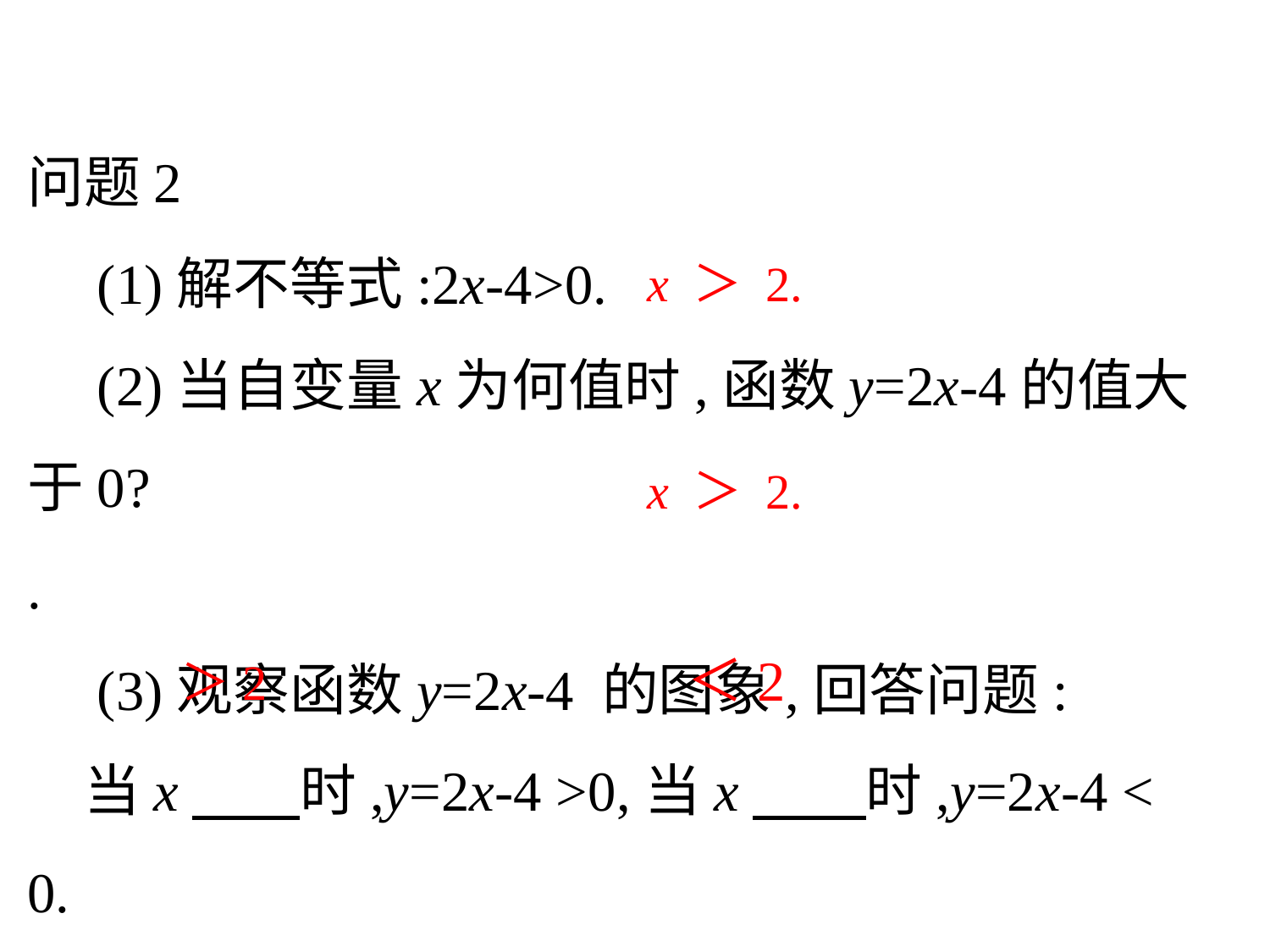

问题2
　(1)解不等式:2x-4>0.
　(2)当自变量x为何值时,函数y=2x-4的值大于0?
.
　(3)观察函数y=2x-4 的图象,回答问题:
　当x　    时,y=2x-4 >0,当x　　时,y=2x-4 < 0.
x ＞ 2.
x ＞ 2.
＜2
＞2